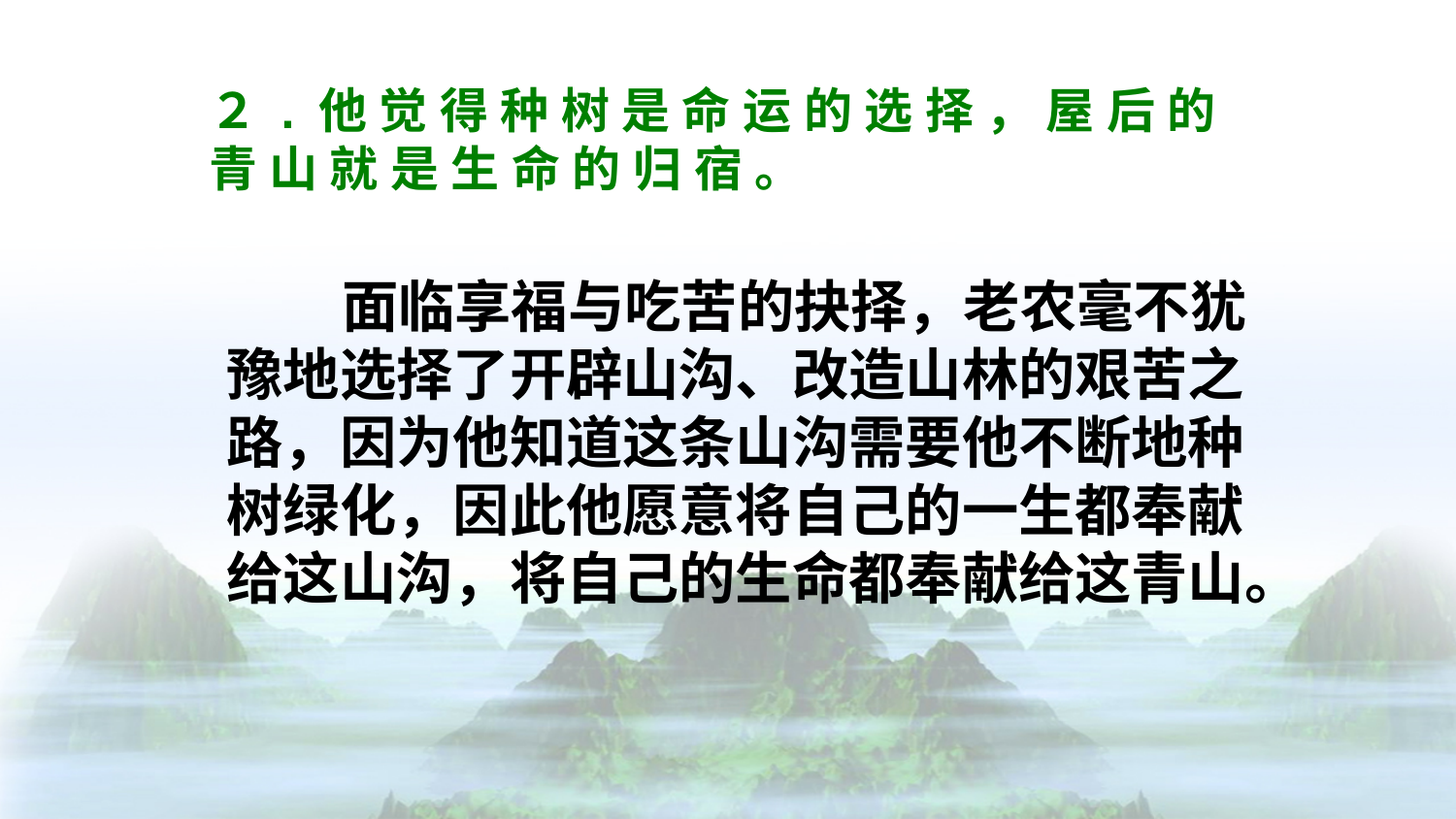

# ２.他觉得种树是命运的选择，屋后的青山就是生命的归宿。
　　　面临享福与吃苦的抉择，老农毫不犹豫地选择了开辟山沟、改造山林的艰苦之路，因为他知道这条山沟需要他不断地种树绿化，因此他愿意将自己的一生都奉献给这山沟，将自己的生命都奉献给这青山。